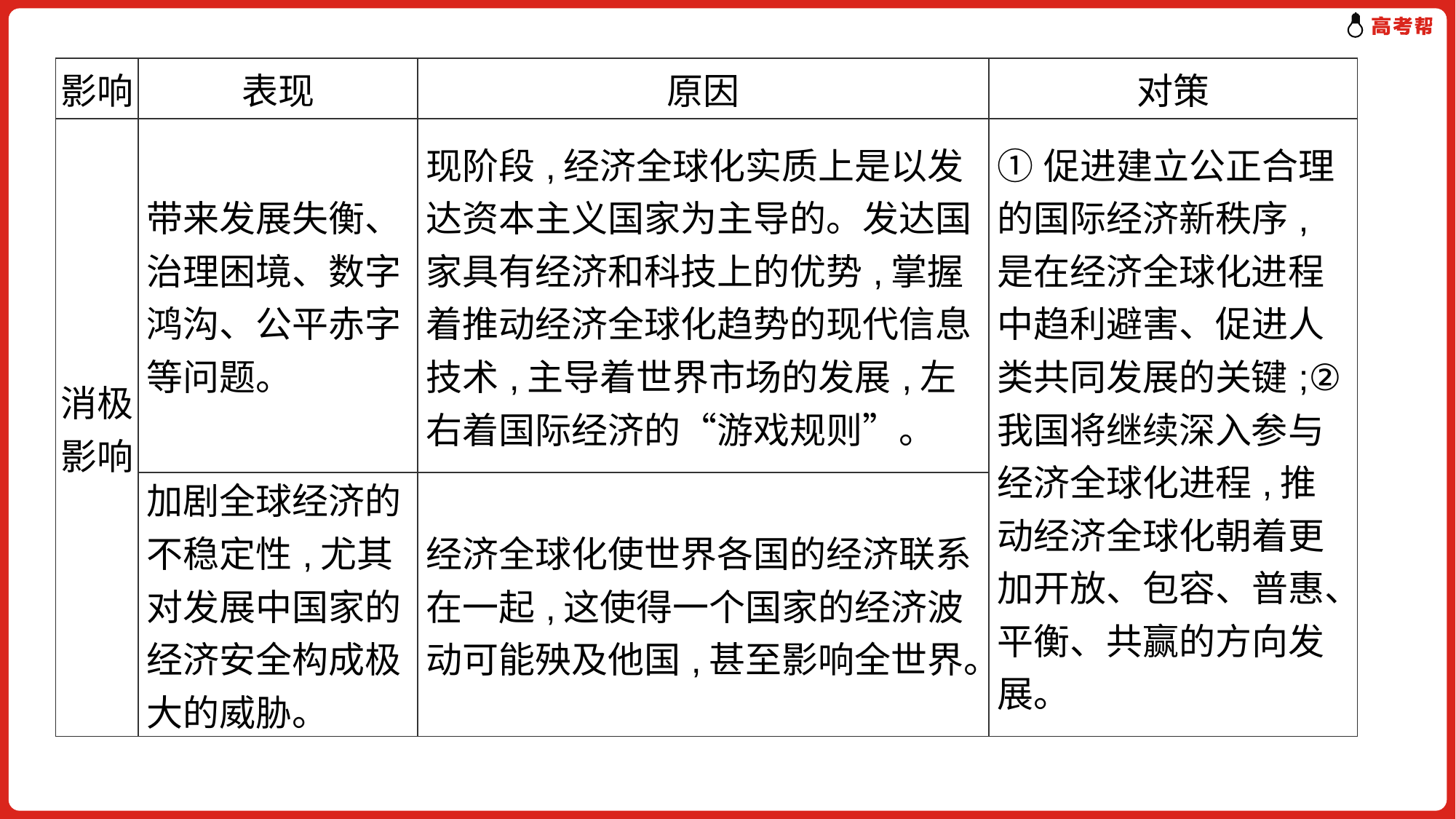

| 影响 | 表现 | 原因 | 对策 |
| --- | --- | --- | --- |
| 消极影响 | 带来发展失衡、治理困境、数字鸿沟、公平赤字等问题。 | 现阶段,经济全球化实质上是以发达资本主义国家为主导的。发达国家具有经济和科技上的优势,掌握着推动经济全球化趋势的现代信息技术,主导着世界市场的发展,左右着国际经济的“游戏规则”。 | ①促进建立公正合理的国际经济新秩序,是在经济全球化进程中趋利避害、促进人类共同发展的关键;②我国将继续深入参与经济全球化进程,推动经济全球化朝着更加开放、包容、普惠、平衡、共赢的方向发展。 |
|  | 加剧全球经济的不稳定性,尤其对发展中国家的经济安全构成极大的威胁。 | 经济全球化使世界各国的经济联系在一起,这使得一个国家的经济波动可能殃及他国,甚至影响全世界。 |  |